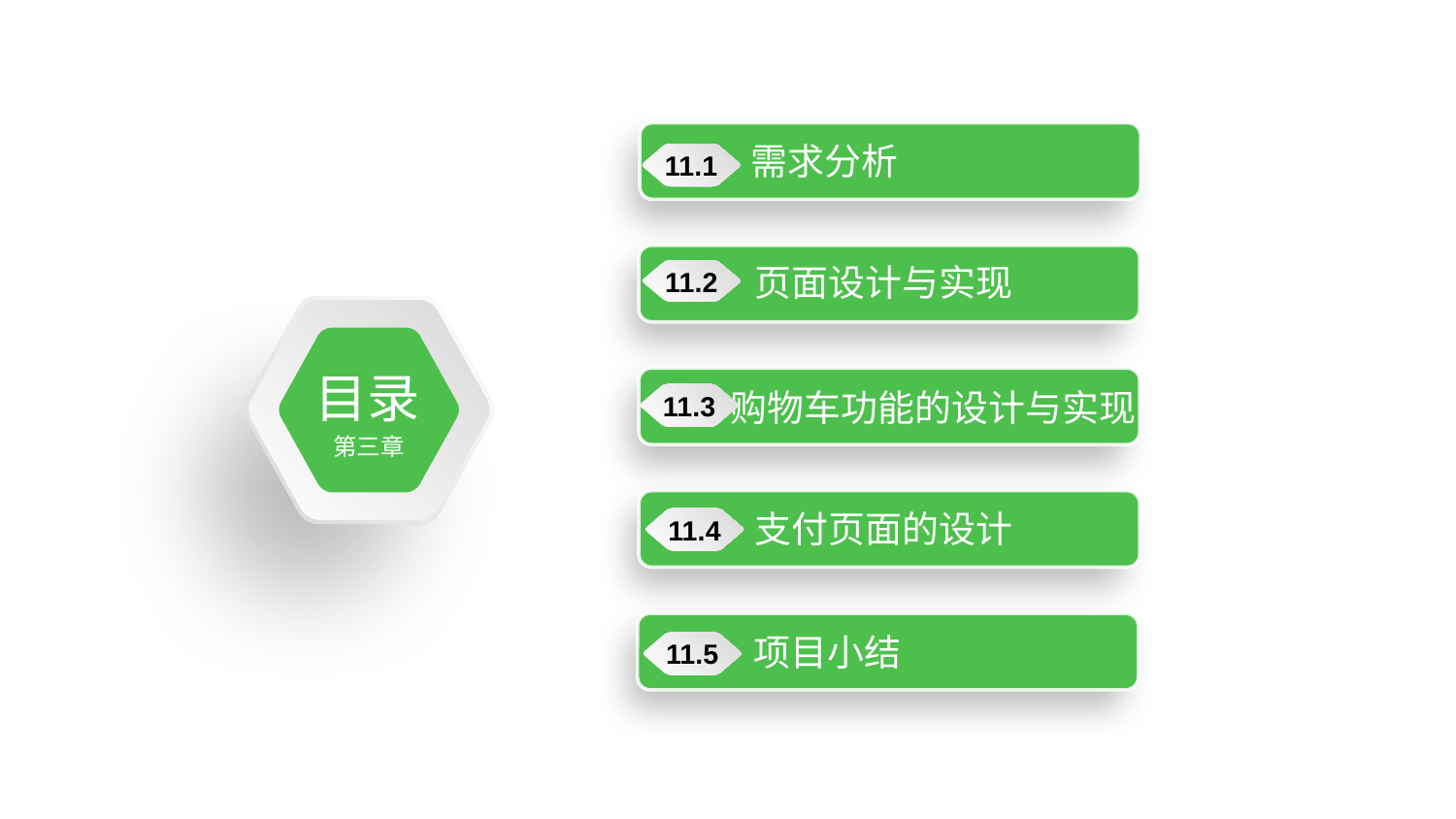

需求分析
11.1

页面设计与实现
11.2

目录
第三章

购物车功能的设计与实现
11.3

支付页面的设计
11.4

项目小结
11.5